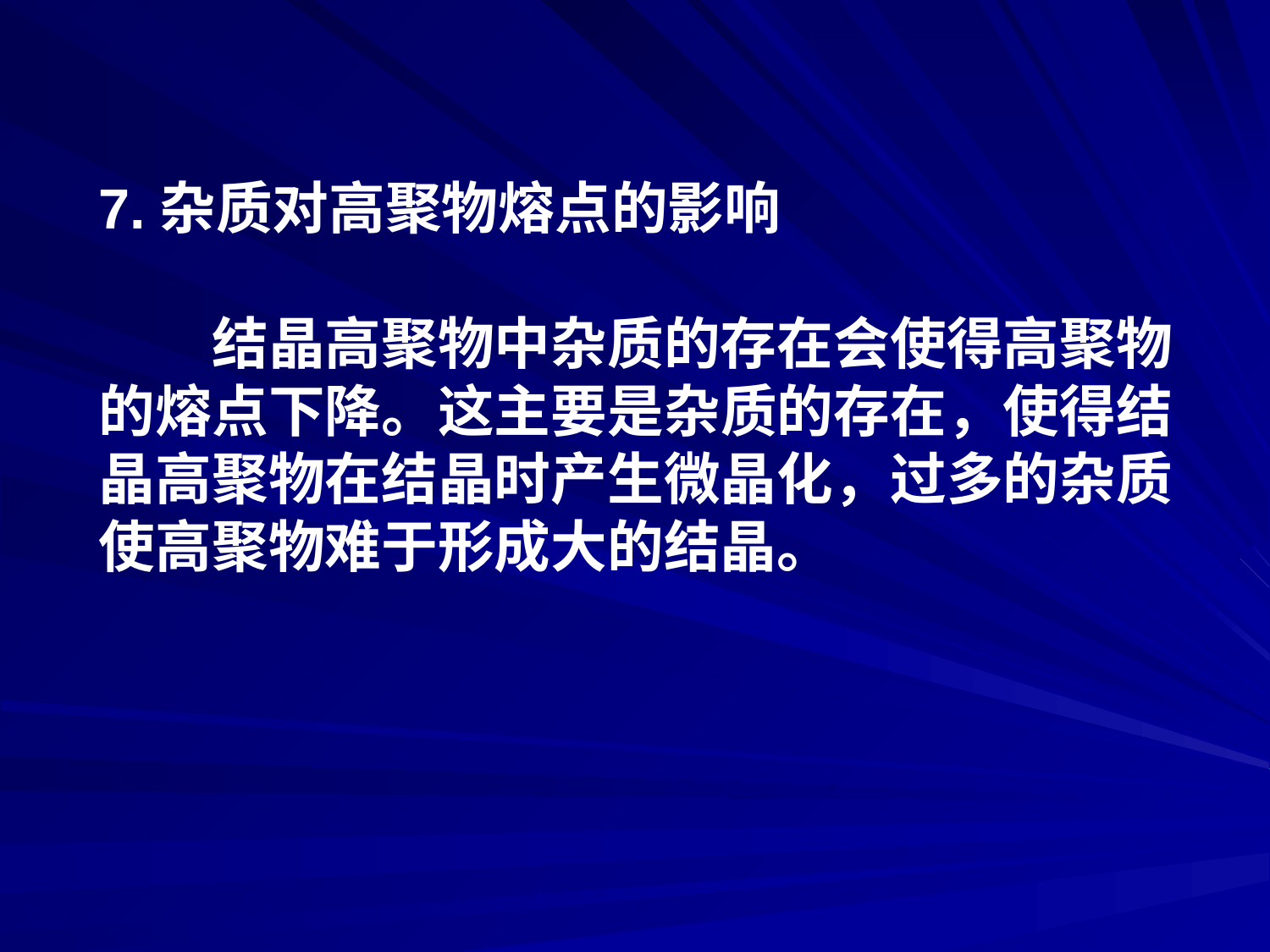

7.杂质对高聚物熔点的影响

　　结晶高聚物中杂质的存在会使得高聚物
的熔点下降。这主要是杂质的存在，使得结
晶高聚物在结晶时产生微晶化，过多的杂质
使高聚物难于形成大的结晶。